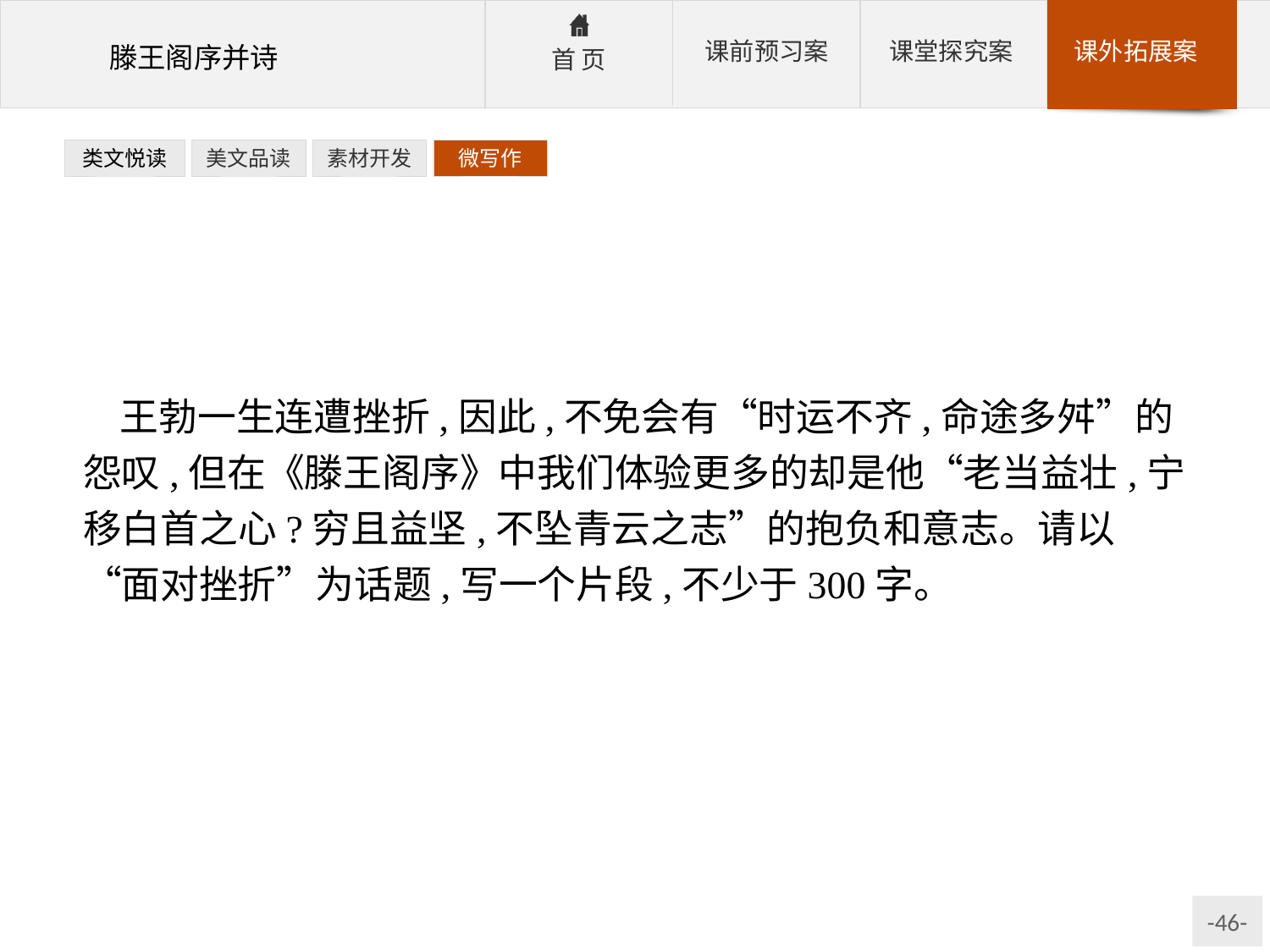

类文悦读
美文品读
素材开发
微写作
王勃一生连遭挫折,因此,不免会有“时运不齐,命途多舛”的怨叹,但在《滕王阁序》中我们体验更多的却是他“老当益壮,宁移白首之心?穷且益坚,不坠青云之志”的抱负和意志。请以“面对挫折”为话题,写一个片段,不少于300字。